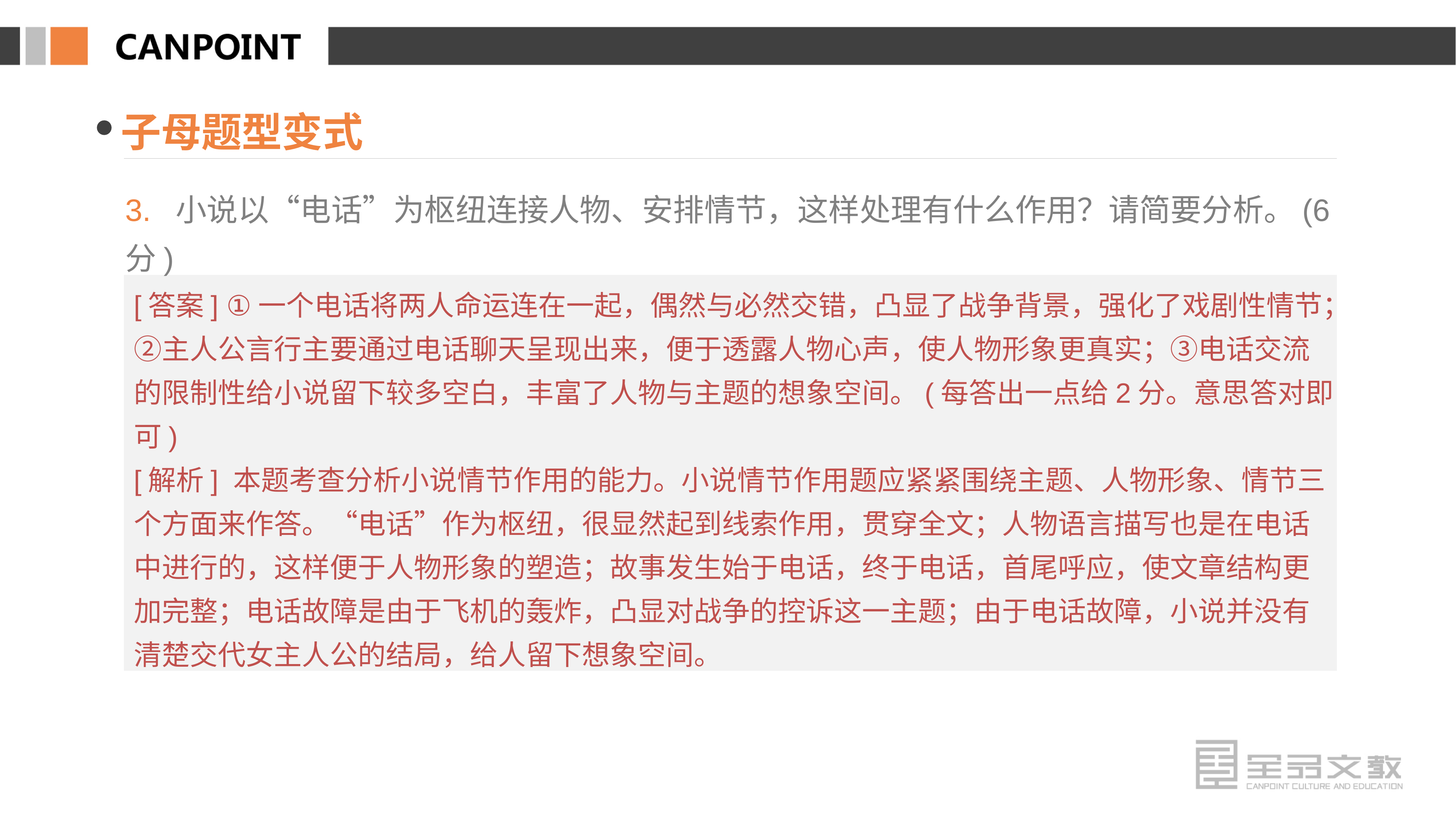

子母题型变式

3.  小说以“电话”为枢纽连接人物、安排情节，这样处理有什么作用？请简要分析。(6分)

[答案] ①一个电话将两人命运连在一起，偶然与必然交错，凸显了战争背景，强化了戏剧性情节；②主人公言行主要通过电话聊天呈现出来，便于透露人物心声，使人物形象更真实；③电话交流的限制性给小说留下较多空白，丰富了人物与主题的想象空间。(每答出一点给2分。意思答对即可)
[解析] 本题考查分析小说情节作用的能力。小说情节作用题应紧紧围绕主题、人物形象、情节三个方面来作答。“电话”作为枢纽，很显然起到线索作用，贯穿全文；人物语言描写也是在电话中进行的，这样便于人物形象的塑造；故事发生始于电话，终于电话，首尾呼应，使文章结构更加完整；电话故障是由于飞机的轰炸，凸显对战争的控诉这一主题；由于电话故障，小说并没有清楚交代女主人公的结局，给人留下想象空间。